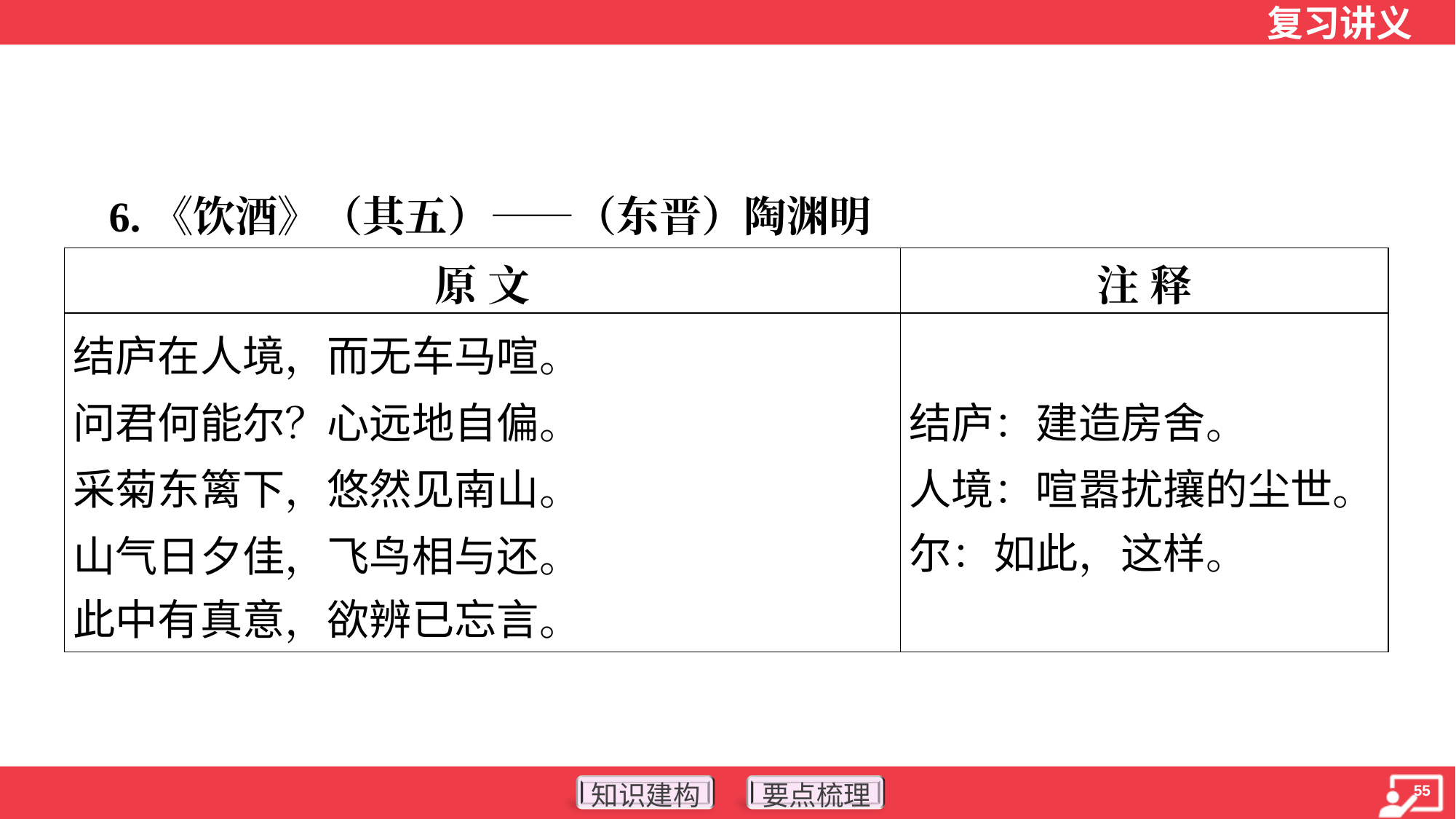

6.《饮酒》（其五）——（东晋）陶渊明
| 原 文 | 注 释 |
| --- | --- |
| 结庐在人境，而无车马喧。 问君何能尔？心远地自偏。 采菊东篱下，悠然见南山。 山气日夕佳，飞鸟相与还。 此中有真意，欲辨已忘言。 | 结庐：建造房舍。 人境：喧嚣扰攘的尘世。 尔：如此，这样。 |